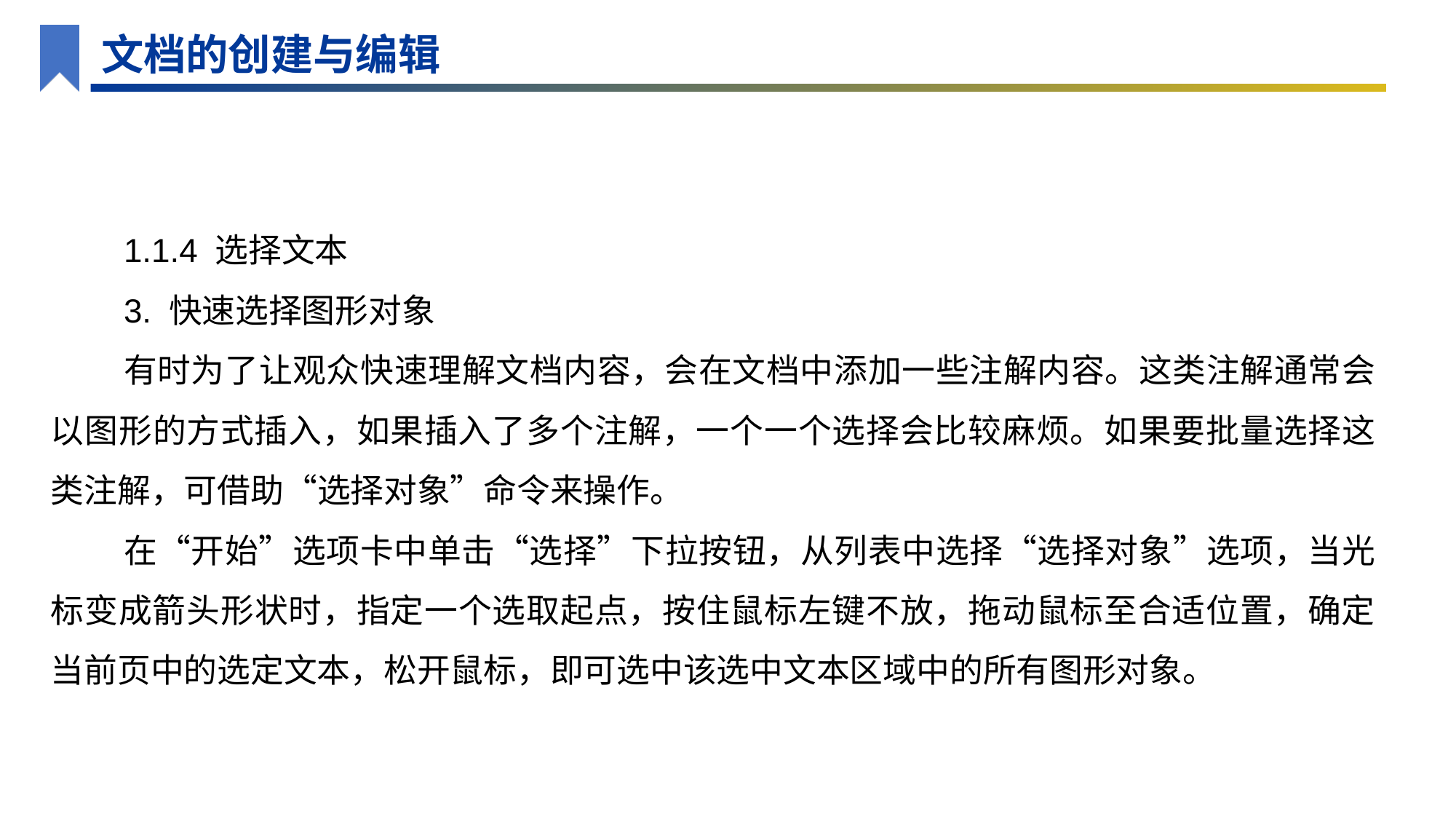

文档的创建与编辑
1.1.4 选择文本
3. 快速选择图形对象
有时为了让观众快速理解文档内容，会在文档中添加一些注解内容。这类注解通常会以图形的方式插入，如果插入了多个注解，一个一个选择会比较麻烦。如果要批量选择这类注解，可借助“选择对象”命令来操作。
在“开始”选项卡中单击“选择”下拉按钮，从列表中选择“选择对象”选项，当光标变成箭头形状时，指定一个选取起点，按住鼠标左键不放，拖动鼠标至合适位置，确定当前页中的选定文本，松开鼠标，即可选中该选中文本区域中的所有图形对象。